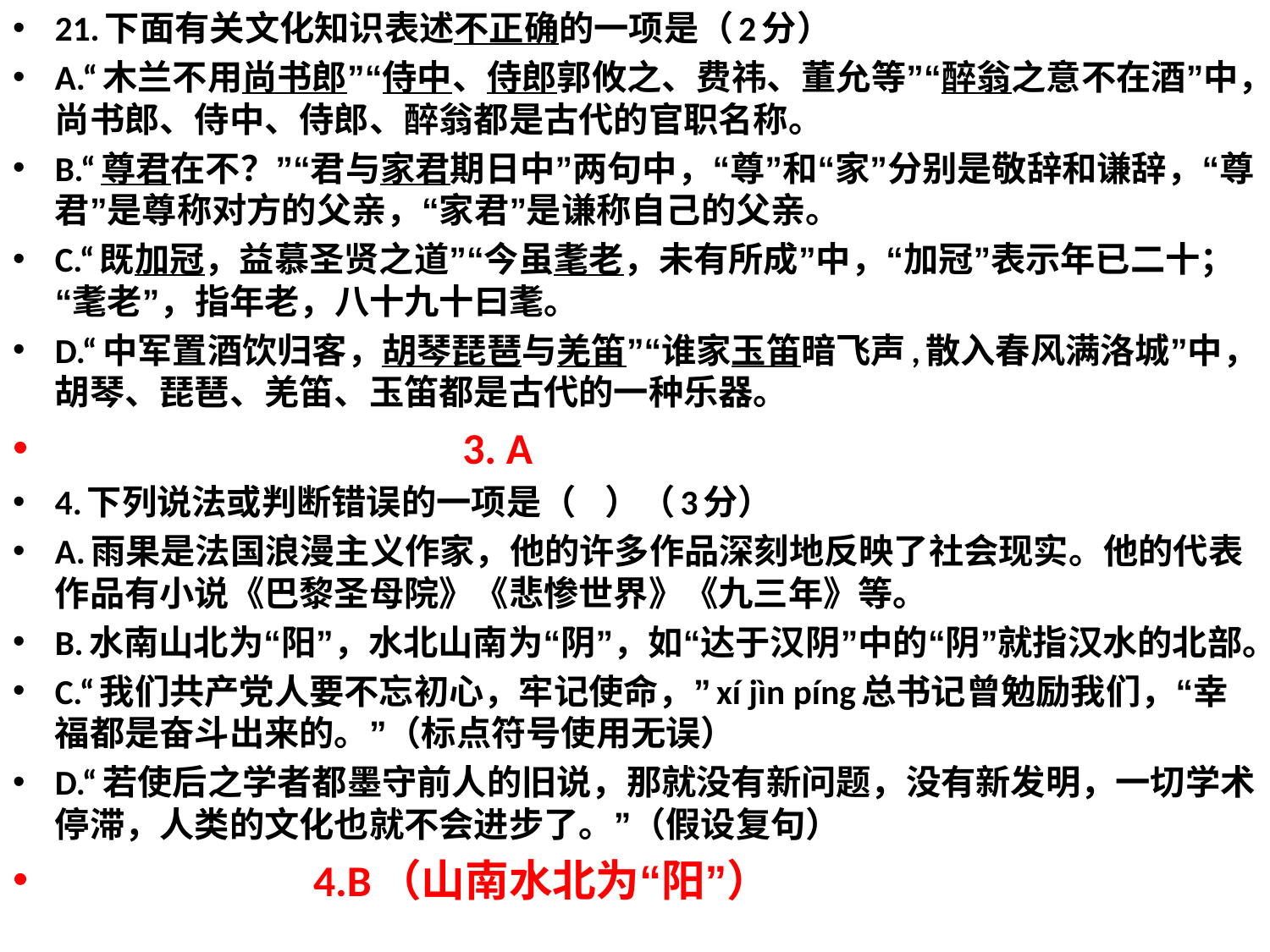

21.下面有关文化知识表述不正确的一项是（2分）
A.“木兰不用尚书郎”“侍中、侍郎郭攸之、费祎、董允等”“醉翁之意不在酒”中，尚书郎、侍中、侍郎、醉翁都是古代的官职名称。
B.“尊君在不？”“君与家君期日中”两句中，“尊”和“家”分别是敬辞和谦辞，“尊君”是尊称对方的父亲，“家君”是谦称自己的父亲。
C.“既加冠，益慕圣贤之道”“今虽耄老，未有所成”中，“加冠”表示年已二十；“耄老”，指年老，八十九十曰耄。
D.“中军置酒饮归客，胡琴琵琶与羌笛”“谁家玉笛暗飞声,散入春风满洛城”中，胡琴、琵琶、羌笛、玉笛都是古代的一种乐器。
                                         3. A
4.下列说法或判断错误的一项是（   ）（3分）
A.雨果是法国浪漫主义作家，他的许多作品深刻地反映了社会现实。他的代表作品有小说《巴黎圣母院》《悲惨世界》《九三年》等。
B.水南山北为“阳”，水北山南为“阴”，如“达于汉阴”中的“阴”就指汉水的北部。
C.“我们共产党人要不忘初心，牢记使命，”xí jìn píng总书记曾勉励我们，“幸福都是奋斗出来的。”（标点符号使用无误）
D.“若使后之学者都墨守前人的旧说，那就没有新问题，没有新发明，一切学术停滞，人类的文化也就不会进步了。”（假设复句）
                          4.B（山南水北为“阳”）
#